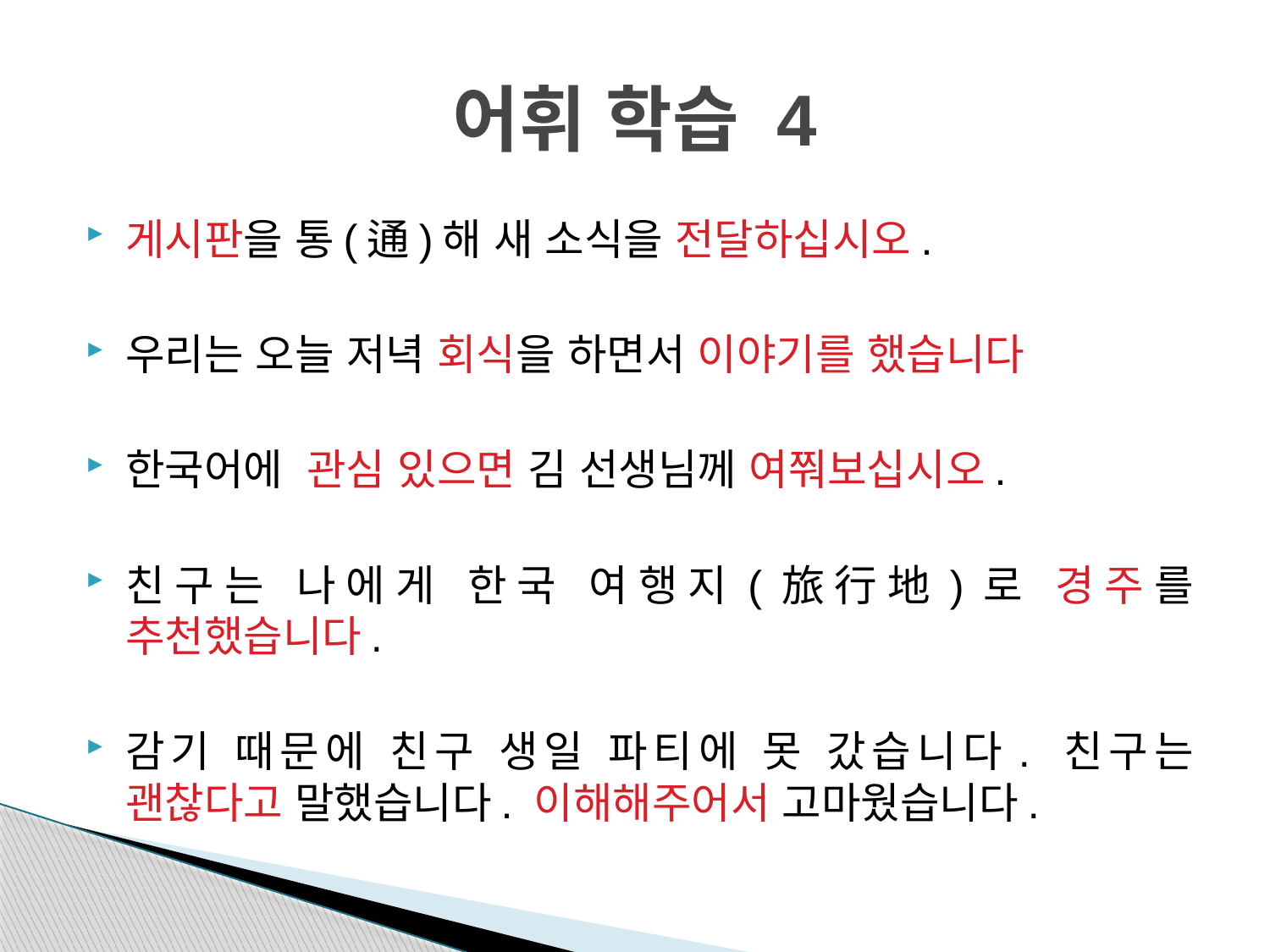

# 어휘 학습 4
게시판을 통(通)해 새 소식을 전달하십시오.

우리는 오늘 저녁 회식을 하면서 이야기를 했습니다

한국어에  관심 있으면 김 선생님께 여쭤보십시오.

친구는 나에게 한국 여행지(旅行地)로 경주를 추천했습니다.

감기 때문에 친구 생일 파티에 못 갔습니다. 친구는 괜찮다고 말했습니다. 이해해주어서 고마웠습니다.